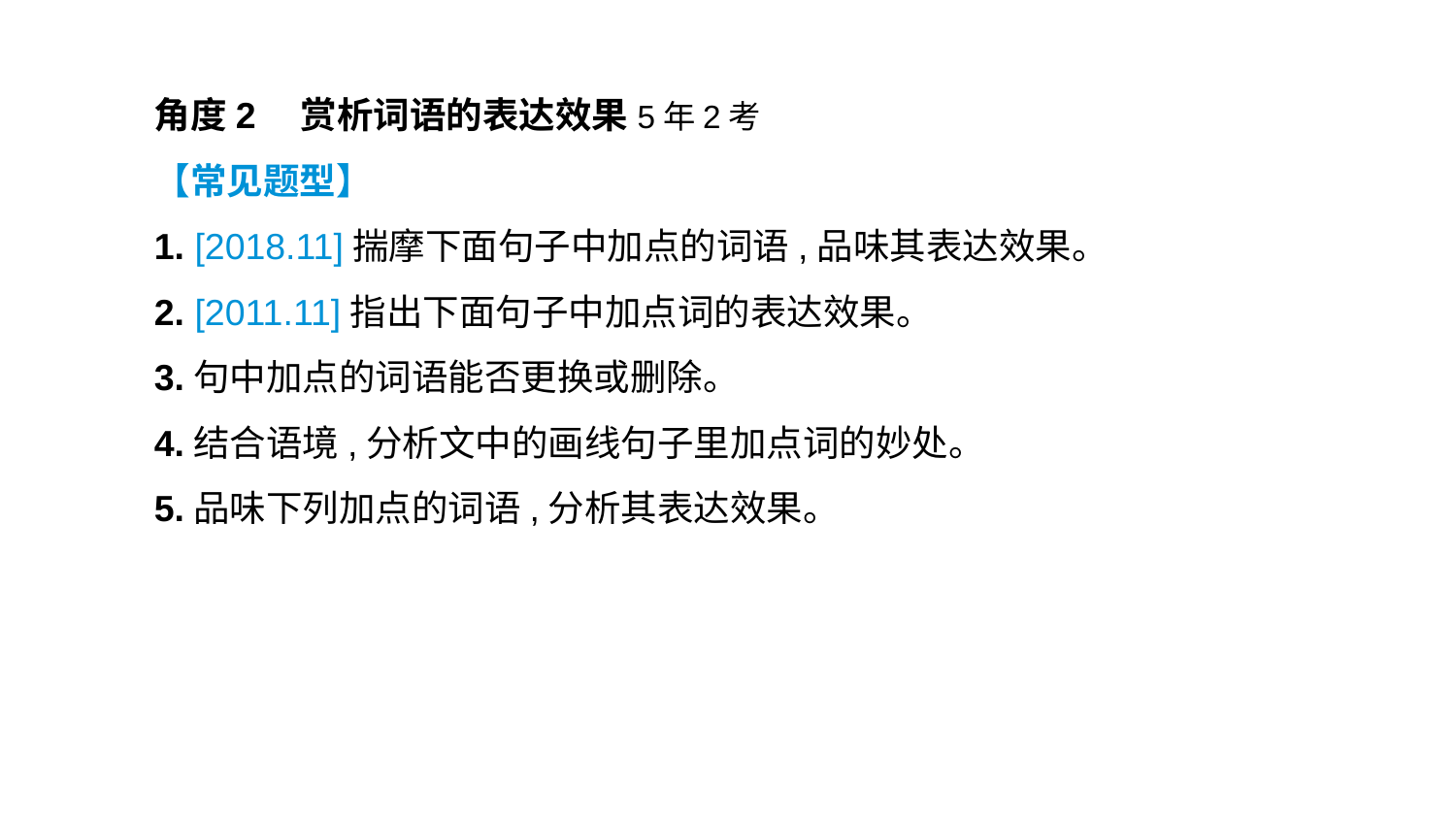

角度2　赏析词语的表达效果5年2考
【常见题型】
1. [2018.11]揣摩下面句子中加点的词语,品味其表达效果。
2. [2011.11]指出下面句子中加点词的表达效果。
3.句中加点的词语能否更换或删除。
4.结合语境,分析文中的画线句子里加点词的妙处。
5.品味下列加点的词语,分析其表达效果。